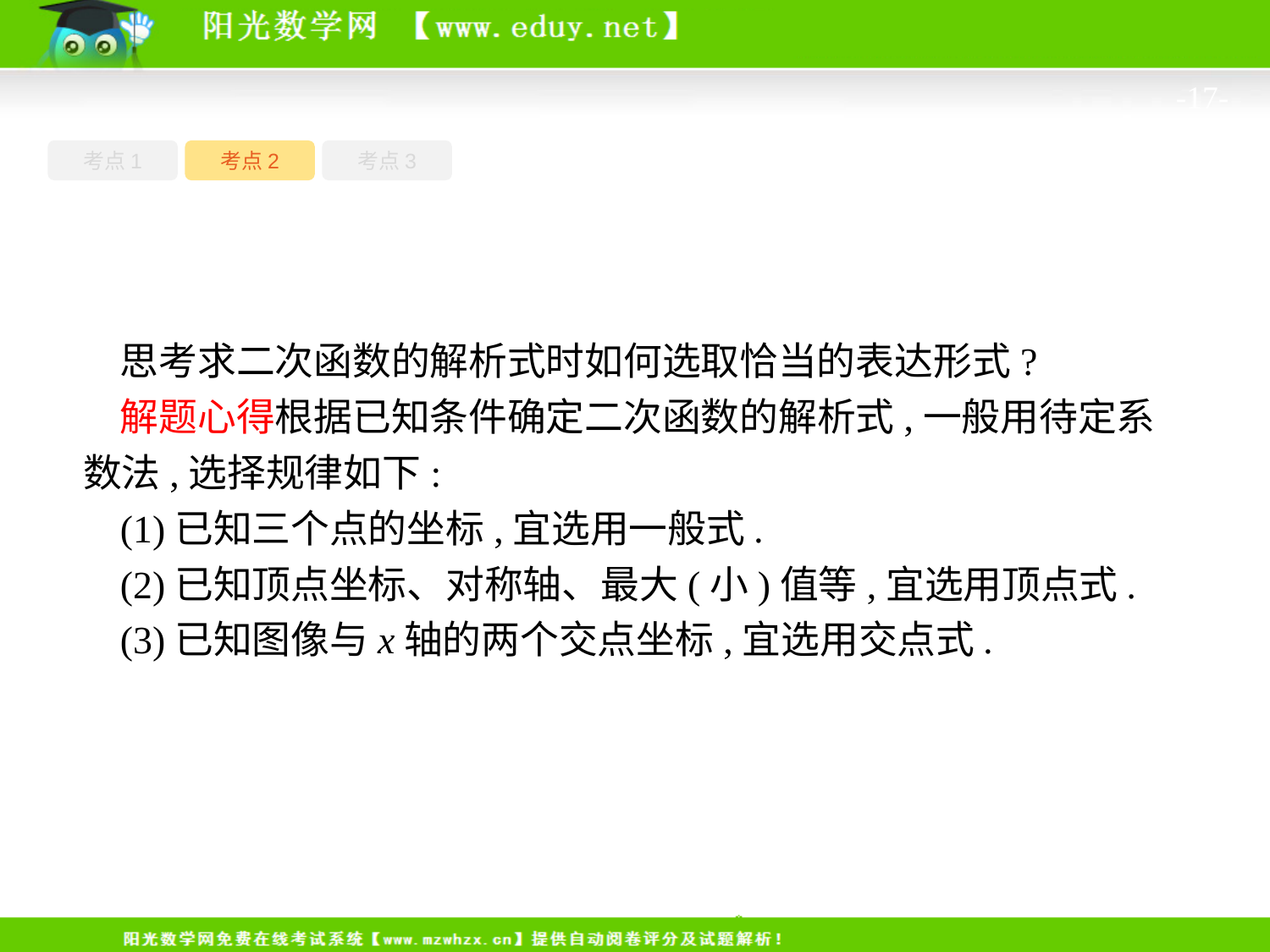

-17-
考点1
考点3
考点2
思考求二次函数的解析式时如何选取恰当的表达形式?
解题心得根据已知条件确定二次函数的解析式,一般用待定系数法,选择规律如下:
(1)已知三个点的坐标,宜选用一般式.
(2)已知顶点坐标、对称轴、最大(小)值等,宜选用顶点式.
(3)已知图像与x轴的两个交点坐标,宜选用交点式.